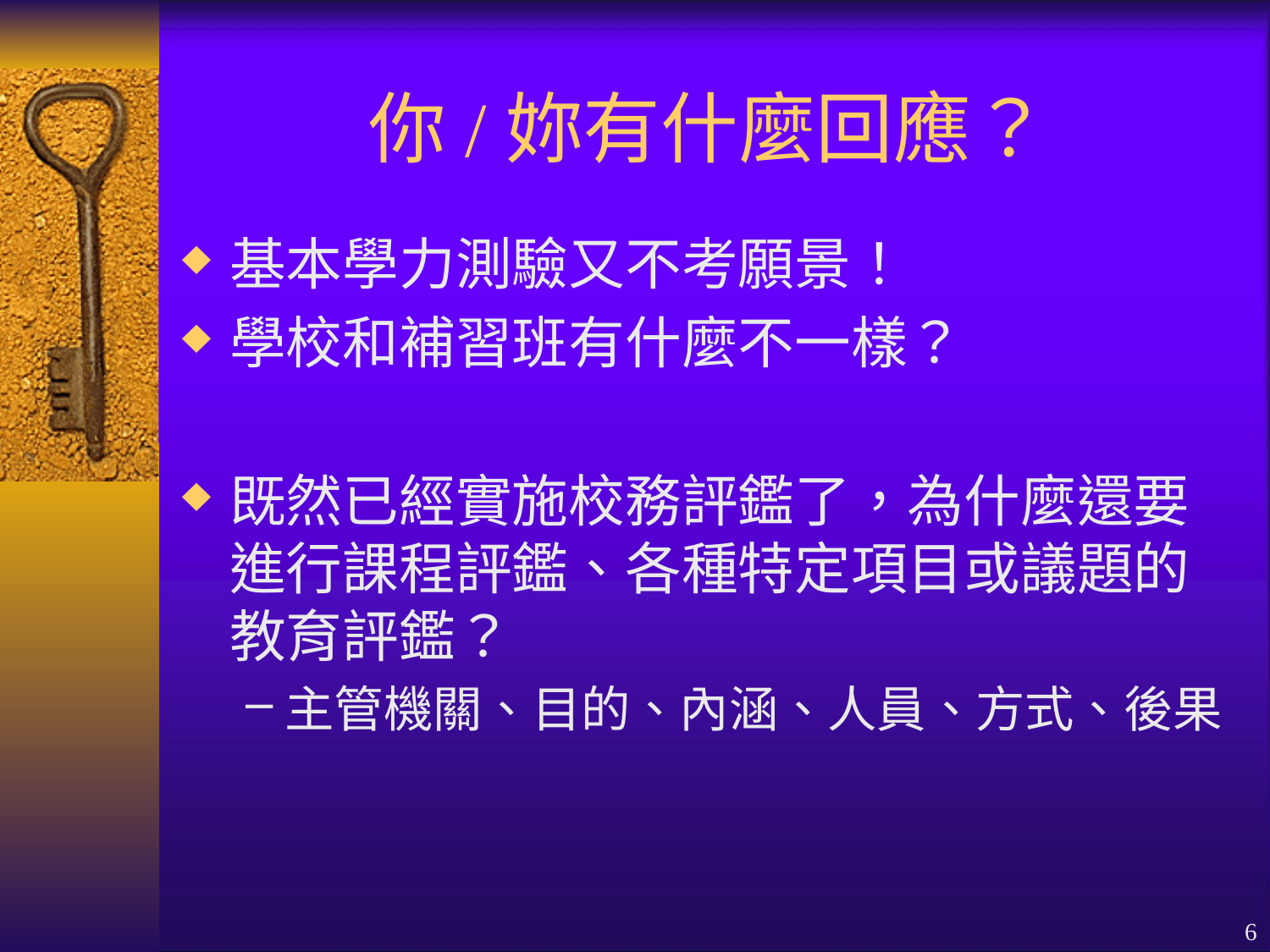

# 你/妳有什麼回應？
基本學力測驗又不考願景！
學校和補習班有什麼不一樣？

既然已經實施校務評鑑了，為什麼還要進行課程評鑑、各種特定項目或議題的教育評鑑？
主管機關、目的、內涵、人員、方式、後果
6